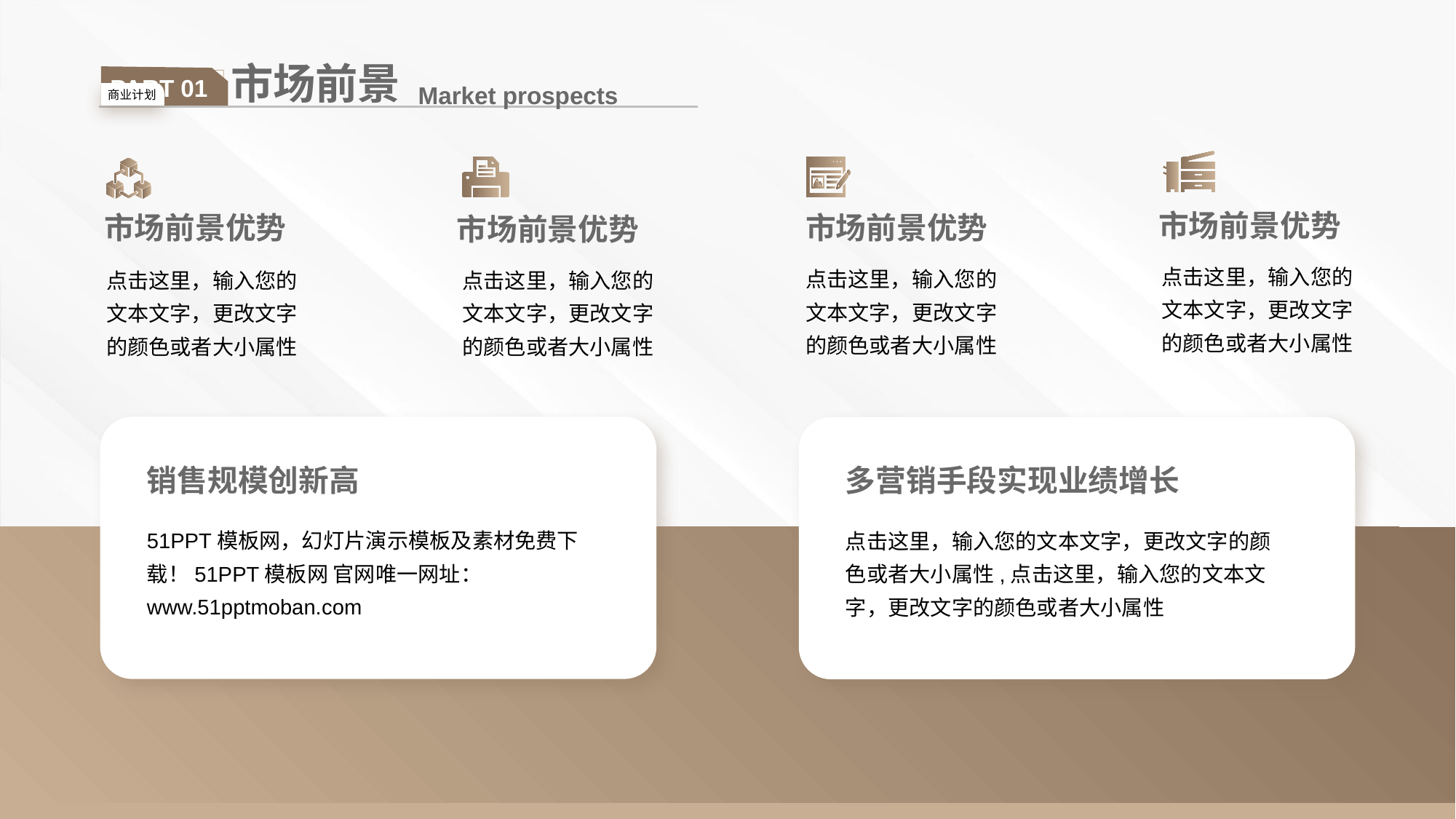

市场前景

PART 01
Market prospects

商业计划

市场前景优势
市场前景优势
市场前景优势
市场前景优势
点击这里，输入您的文本文字，更改文字的颜色或者大小属性
点击这里，输入您的文本文字，更改文字的颜色或者大小属性
点击这里，输入您的文本文字，更改文字的颜色或者大小属性
点击这里，输入您的文本文字，更改文字的颜色或者大小属性

销售规模创新高
51PPT模板网，幻灯片演示模板及素材免费下载！51PPT模板网 官网唯一网址：www.51pptmoban.com

多营销手段实现业绩增长
点击这里，输入您的文本文字，更改文字的颜色或者大小属性,点击这里，输入您的文本文字，更改文字的颜色或者大小属性